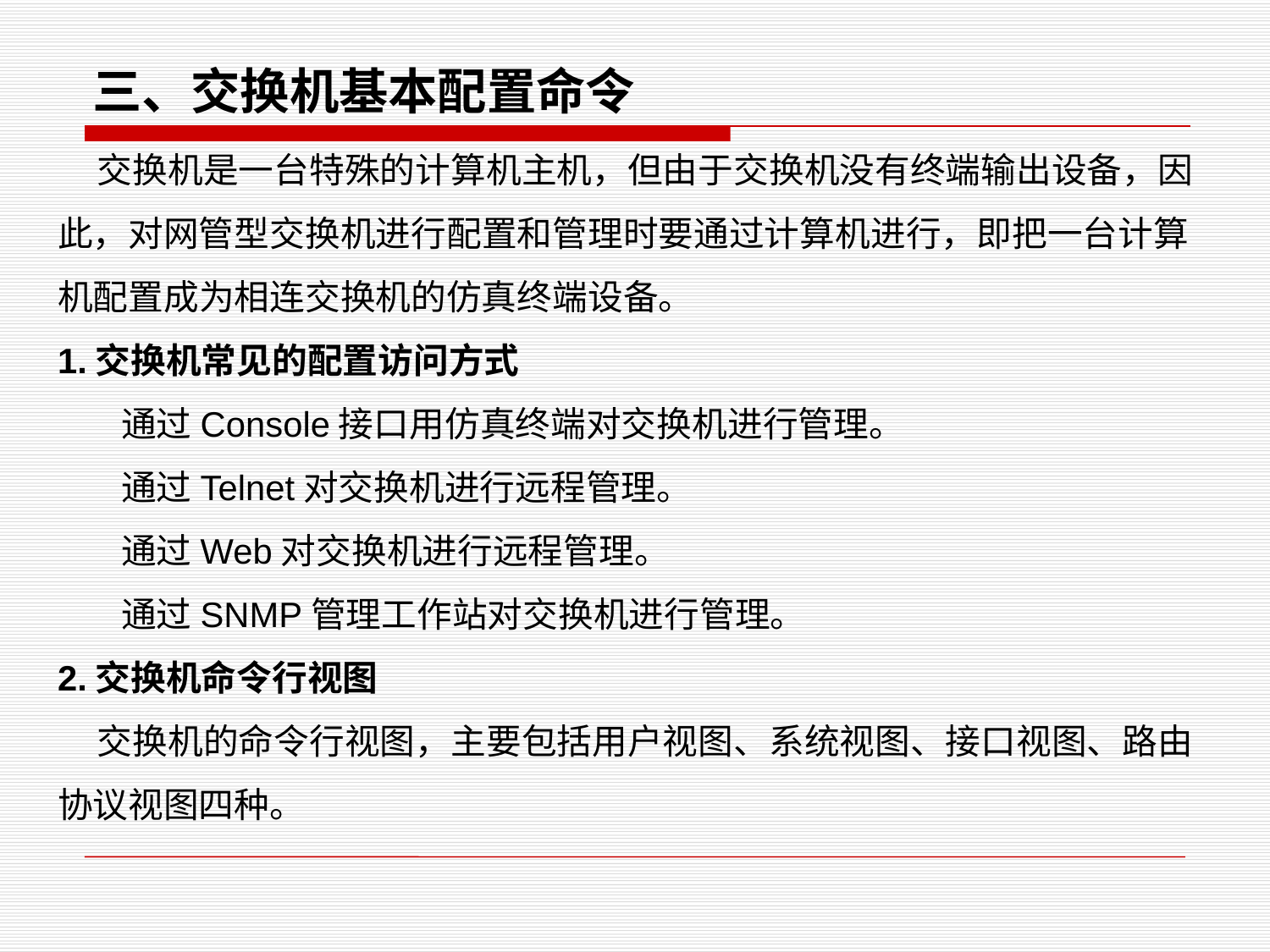

三、交换机基本配置命令
    交换机是一台特殊的计算机主机，但由于交换机没有终端输出设备，因此，对网管型交换机进行配置和管理时要通过计算机进行，即把一台计算机配置成为相连交换机的仿真终端设备。
1.交换机常见的配置访问方式
通过Console接口用仿真终端对交换机进行管理。
通过Telnet对交换机进行远程管理。
通过Web对交换机进行远程管理。
通过SNMP管理工作站对交换机进行管理。
2.交换机命令行视图
    交换机的命令行视图，主要包括用户视图、系统视图、接口视图、路由协议视图四种。
59